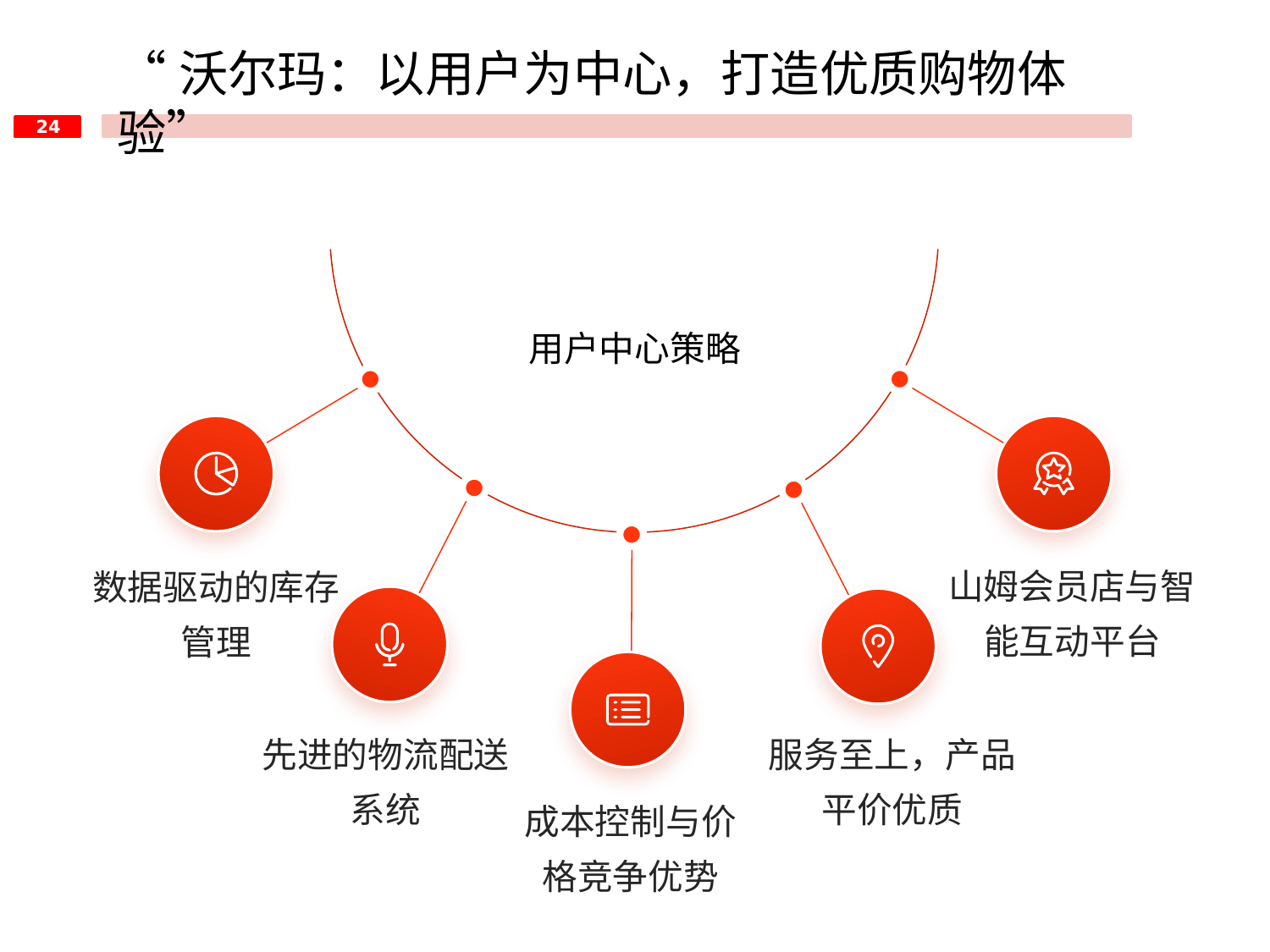

“沃尔玛：以用户为中心，打造优质购物体验”
24

用户中心策略

山姆会员店与智能互动平台
数据驱动的库存管理

先进的物流配送系统
服务至上，产品平价优质
成本控制与价格竞争优势